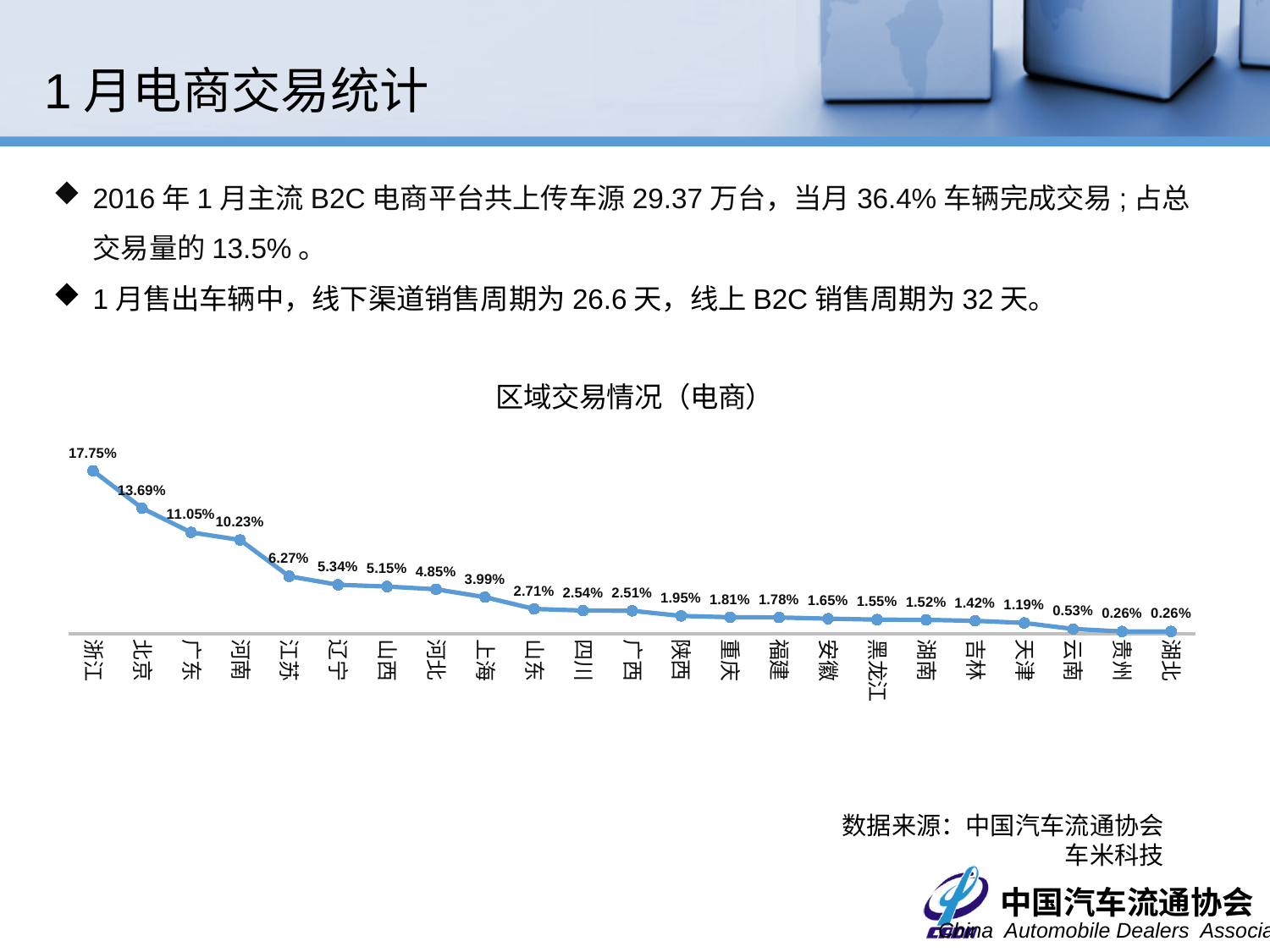

1月电商交易统计
2016年1月主流B2C电商平台共上传车源29.37万台，当月36.4%车辆完成交易;占总交易量的13.5%。
1月售出车辆中，线下渠道销售周期为26.6天，线上B2C销售周期为32天。

### Chart: 区域交易情况（电商）

| Category | 比例 |
|---|---|
| 浙江 | 0.17750000000000019 |
| 北京 | 0.1369 |
| 广东 | 0.1105 |
| 河南 | 0.1023 |
| 江苏 | 0.06270000000000003 |
| 辽宁 | 0.0534 |
| 山西 | 0.0515 |
| 河北 | 0.0485 |
| 上海 | 0.039900000000000005 |
| 山东 | 0.027100000000000006 |
| 四川 | 0.0254 |
| 广西 | 0.0251 |
| 陕西 | 0.019500000000000028 |
| 重庆 | 0.018100000000000026 |
| 福建 | 0.017800000000000003 |
| 安徽 | 0.016500000000000025 |
| 黑龙江 | 0.015500000000000017 |
| 湖南 | 0.015200000000000003 |
| 吉林 | 0.0142 |
| 天津 | 0.011900000000000025 |
| 云南 | 0.005300000000000006 |
| 贵州 | 0.0026 |
| 湖北 | 0.0026 |
数据来源：中国汽车流通协会
车米科技